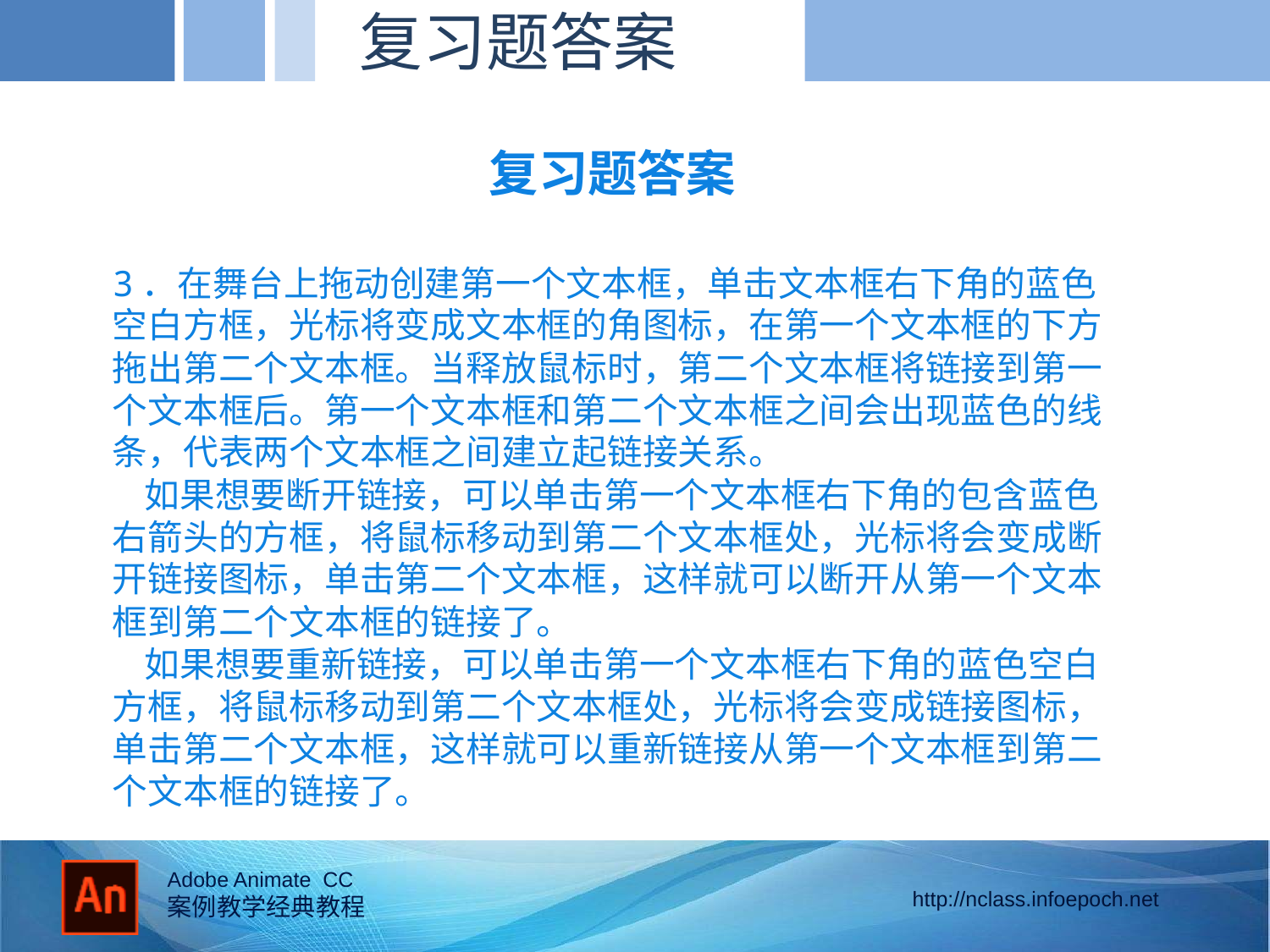

复习题答案
复习题答案

3．在舞台上拖动创建第一个文本框，单击文本框右下角的蓝色空白方框，光标将变成文本框的角图标，在第一个文本框的下方拖出第二个文本框。当释放鼠标时，第二个文本框将链接到第一个文本框后。第一个文本框和第二个文本框之间会出现蓝色的线条，代表两个文本框之间建立起链接关系。
   如果想要断开链接，可以单击第一个文本框右下角的包含蓝色右箭头的方框，将鼠标移动到第二个文本框处，光标将会变成断开链接图标，单击第二个文本框，这样就可以断开从第一个文本框到第二个文本框的链接了。
   如果想要重新链接，可以单击第一个文本框右下角的蓝色空白方框，将鼠标移动到第二个文本框处，光标将会变成链接图标，单击第二个文本框，这样就可以重新链接从第一个文本框到第二个文本框的链接了。
的径向